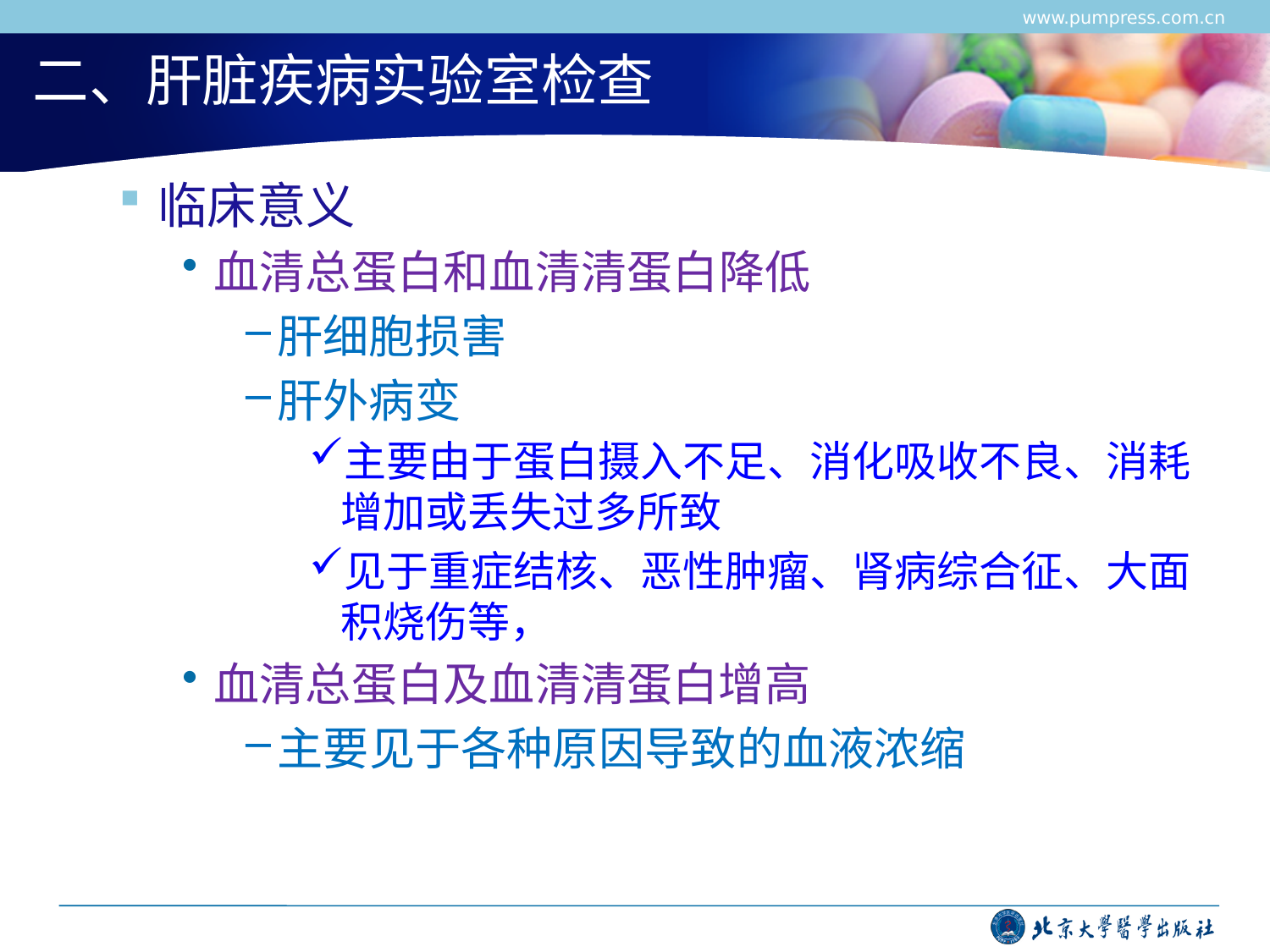

www.pumpress.com.cn
# 二、肝脏疾病实验室检查
临床意义
血清总蛋白和血清清蛋白降低
肝细胞损害
肝外病变
主要由于蛋白摄入不足、消化吸收不良、消耗增加或丢失过多所致
见于重症结核、恶性肿瘤、肾病综合征、大面积烧伤等，
血清总蛋白及血清清蛋白增高
主要见于各种原因导致的血液浓缩